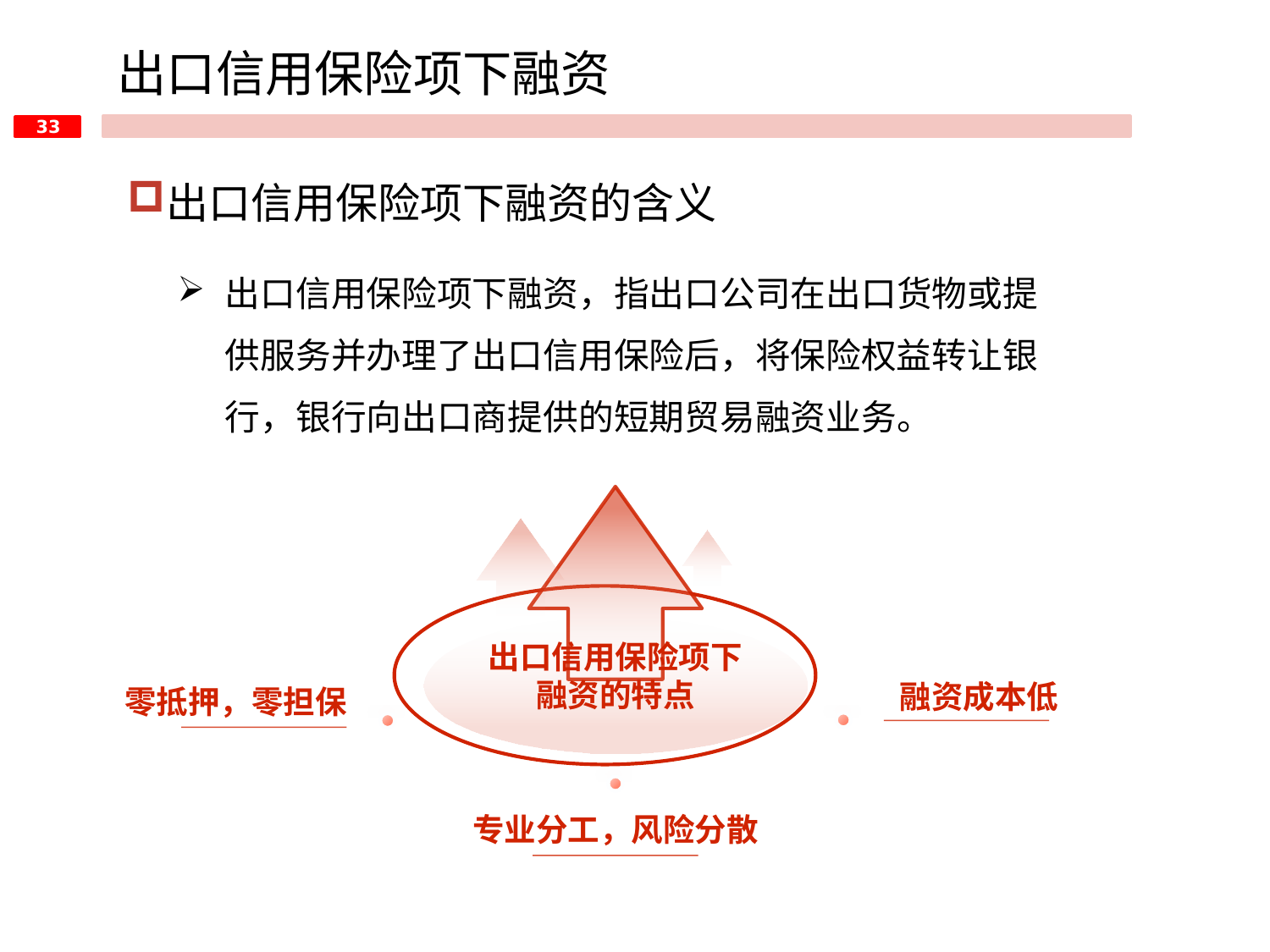

出口信用保险项下融资
33
出口信用保险项下融资的含义
出口信用保险项下融资，指出口公司在出口货物或提供服务并办理了出口信用保险后，将保险权益转让银行，银行向出口商提供的短期贸易融资业务。

出口信用保险项下融资的特点
融资成本低
零抵押，零担保

专业分工，风险分散